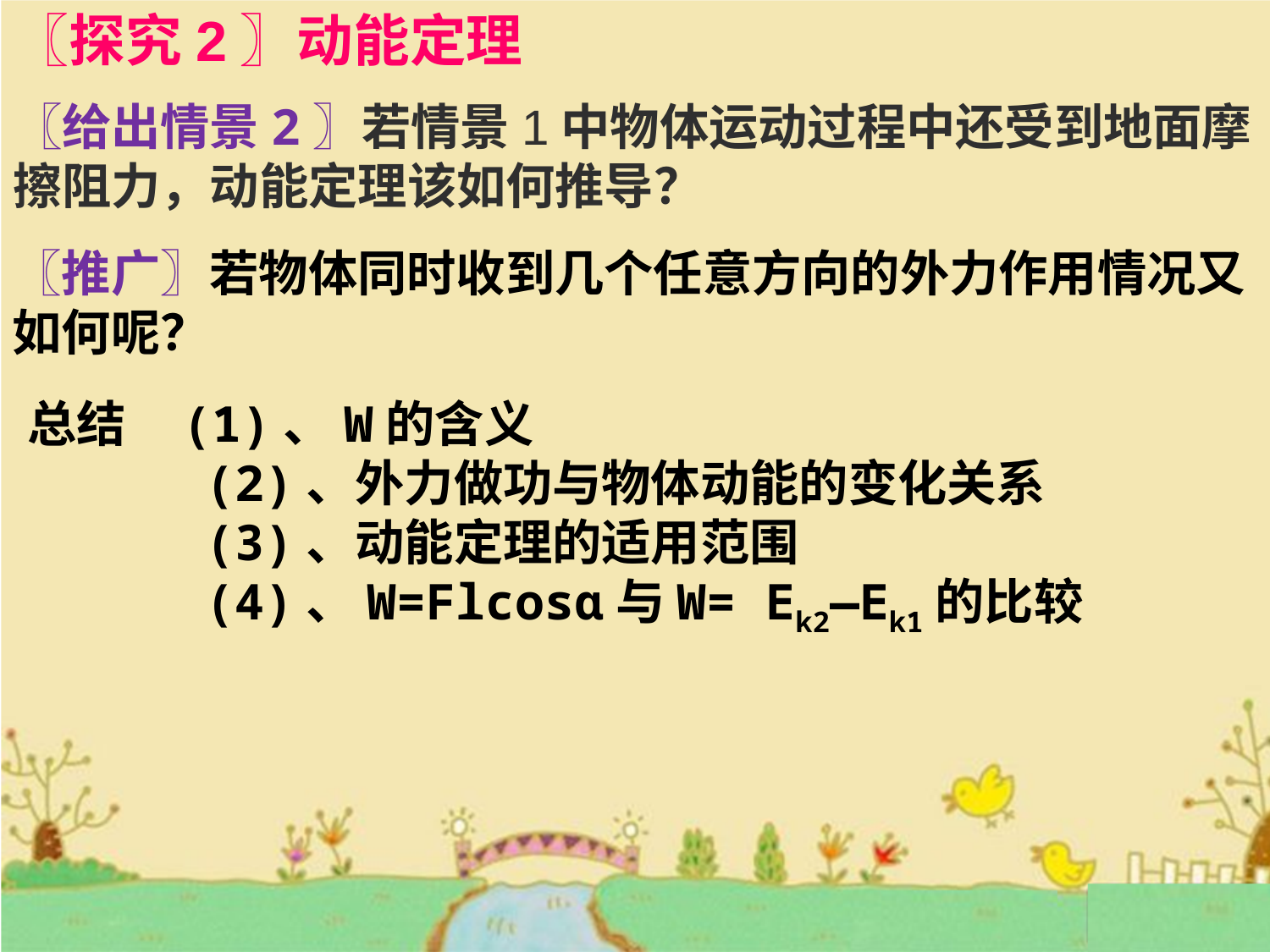

〖探究2〗动能定理
〖给出情景2〗若情景1中物体运动过程中还受到地面摩擦阻力，动能定理该如何推导？
〖推广〗若物体同时收到几个任意方向的外力作用情况又如何呢？
总结    (1)、W的含义
      (2)、外力做功与物体动能的变化关系
      (3)、动能定理的适用范围
      (4)、W=Flcosɑ与W= Ek2—Ek1的比较